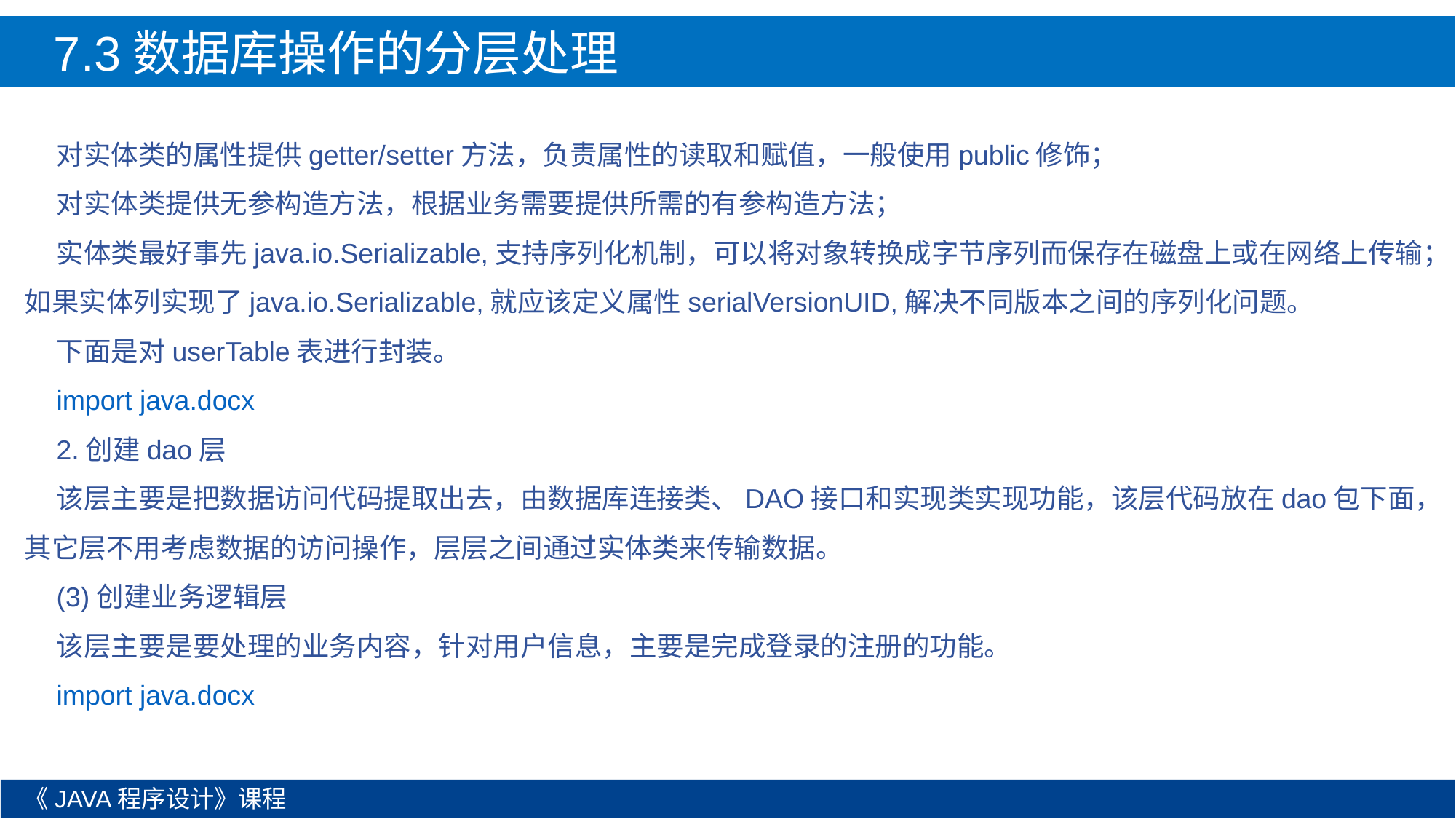

7.3数据库操作的分层处理
对实体类的属性提供getter/setter方法，负责属性的读取和赋值，一般使用public修饰；
对实体类提供无参构造方法，根据业务需要提供所需的有参构造方法；
实体类最好事先java.io.Serializable,支持序列化机制，可以将对象转换成字节序列而保存在磁盘上或在网络上传输；如果实体列实现了java.io.Serializable,就应该定义属性serialVersionUID,解决不同版本之间的序列化问题。
下面是对userTable表进行封装。
import java.docx
2.创建dao层
该层主要是把数据访问代码提取出去，由数据库连接类、DAO接口和实现类实现功能，该层代码放在dao包下面，其它层不用考虑数据的访问操作，层层之间通过实体类来传输数据。
(3)创建业务逻辑层
该层主要是要处理的业务内容，针对用户信息，主要是完成登录的注册的功能。
import java.docx
《JAVA程序设计》课程